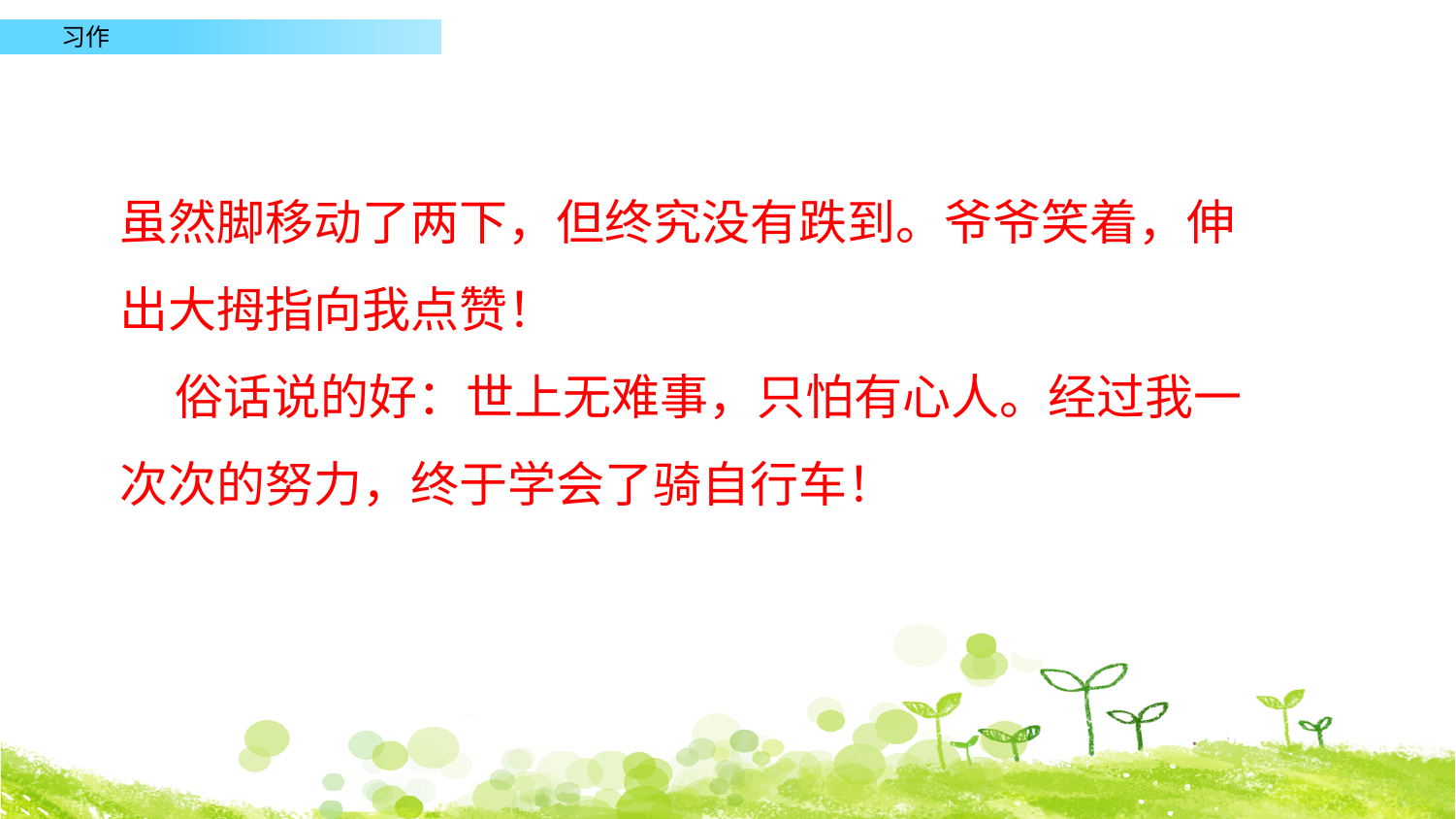

虽然脚移动了两下，但终究没有跌到。爷爷笑着，伸出大拇指向我点赞！
    俗话说的好：世上无难事，只怕有心人。经过我一次次的努力，终于学会了骑自行车！